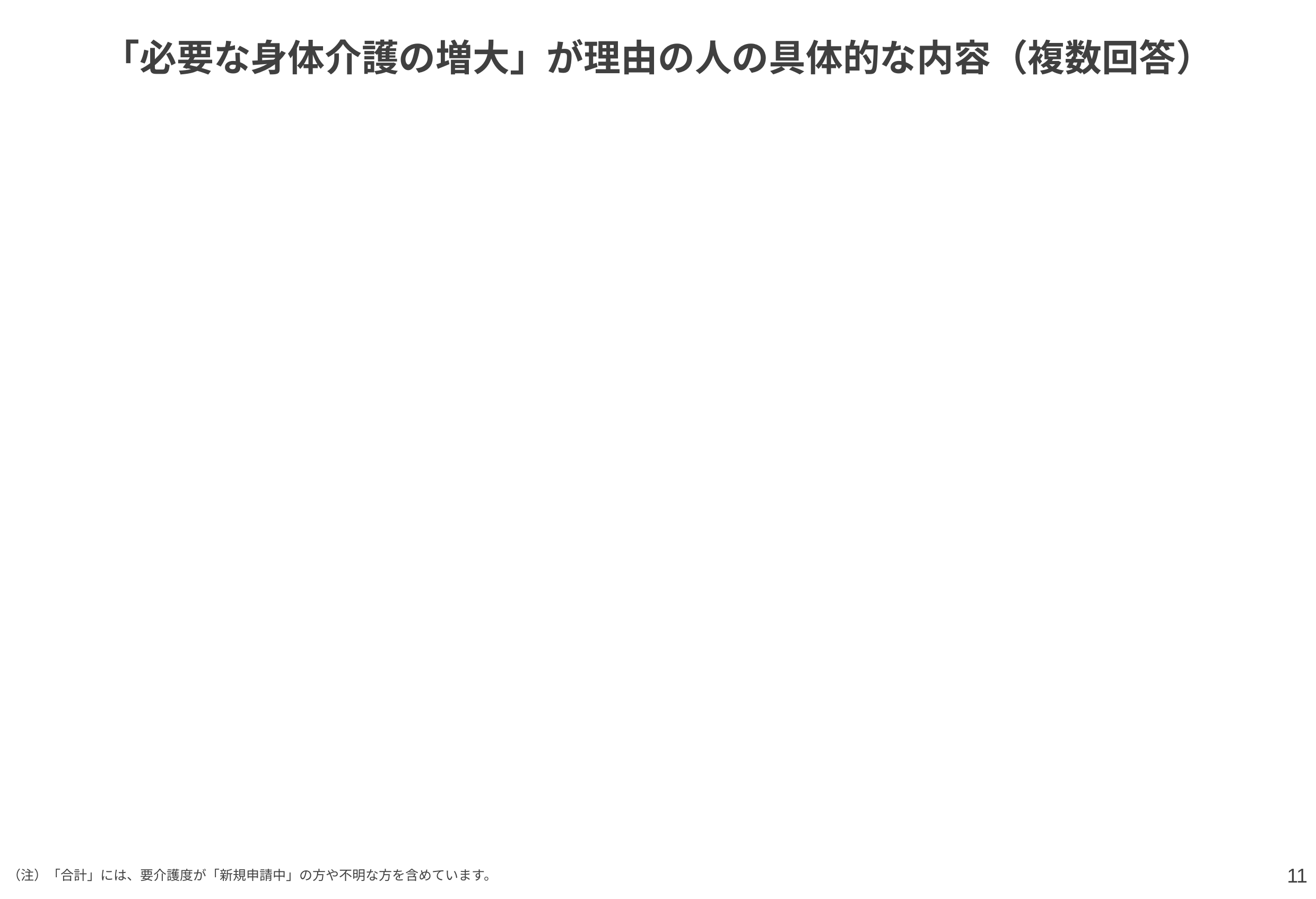

# 「必要な身体介護の増大」が理由の人の具体的な内容（複数回答）
11
（注）「合計」には、要介護度が「新規申請中」の方や不明な方を含めています。